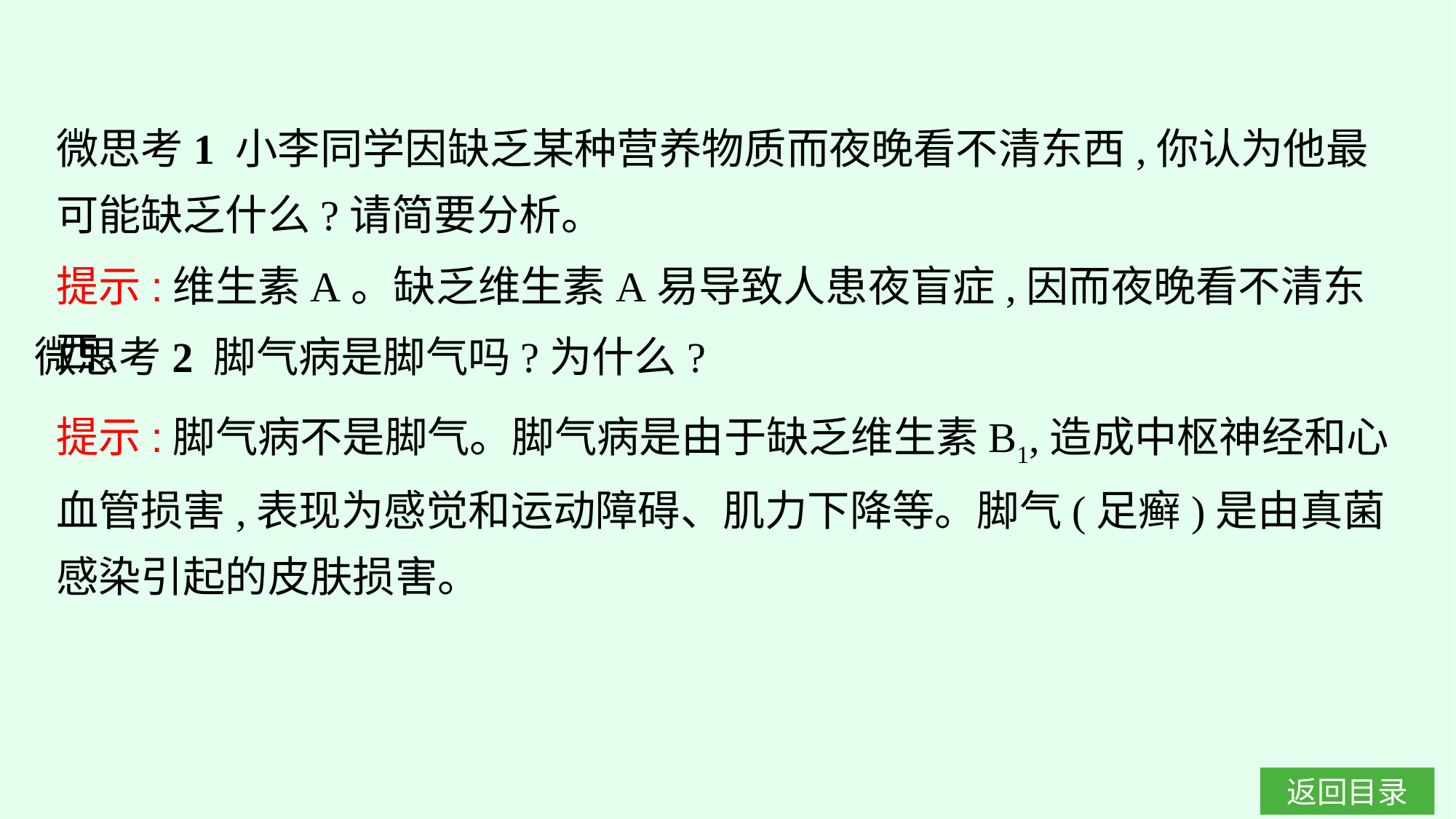

微思考1 小李同学因缺乏某种营养物质而夜晚看不清东西,你认为他最可能缺乏什么?请简要分析。
提示:维生素A。缺乏维生素A易导致人患夜盲症,因而夜晚看不清东西。
微思考2 脚气病是脚气吗?为什么?
提示:脚气病不是脚气。脚气病是由于缺乏维生素B1,造成中枢神经和心血管损害,表现为感觉和运动障碍、肌力下降等。脚气(足癣)是由真菌感染引起的皮肤损害。